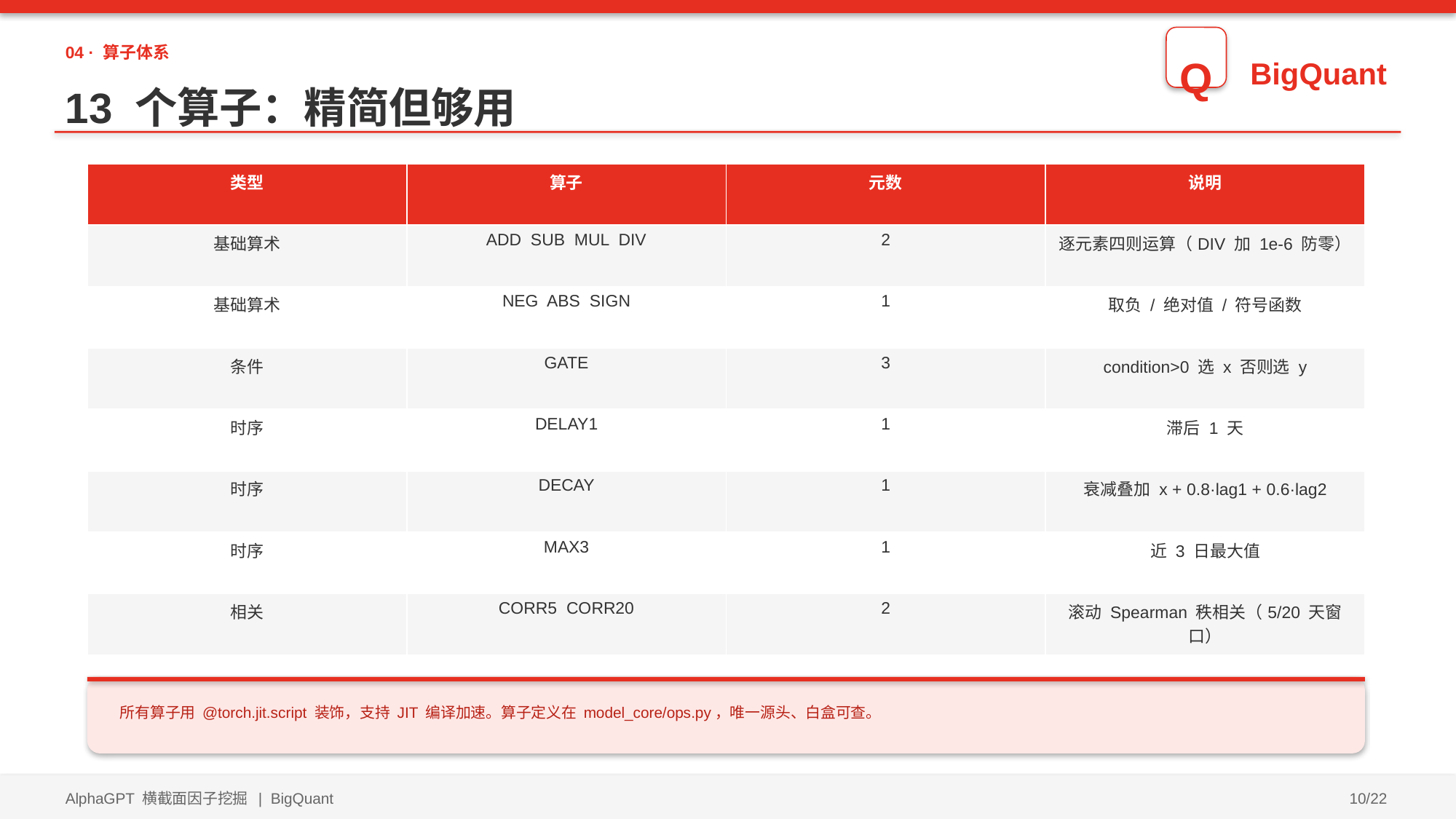

04 · 算子体系
Q
BigQuant
13 个算子：精简但够用

| 类型 | 算子 | 元数 | 说明 |
| --- | --- | --- | --- |
| 基础算术 | ADD SUB MUL DIV | 2 | 逐元素四则运算（DIV 加 1e-6 防零） |
| 基础算术 | NEG ABS SIGN | 1 | 取负 / 绝对值 / 符号函数 |
| 条件 | GATE | 3 | condition>0 选 x 否则选 y |
| 时序 | DELAY1 | 1 | 滞后 1 天 |
| 时序 | DECAY | 1 | 衰减叠加 x + 0.8·lag1 + 0.6·lag2 |
| 时序 | MAX3 | 1 | 近 3 日最大值 |
| 相关 | CORR5 CORR20 | 2 | 滚动 Spearman 秩相关（5/20 天窗口） |

所有算子用 @torch.jit.script 装饰，支持 JIT 编译加速。算子定义在 model_core/ops.py，唯一源头、白盒可查。

AlphaGPT 横截面因子挖掘  |  BigQuant
10/22